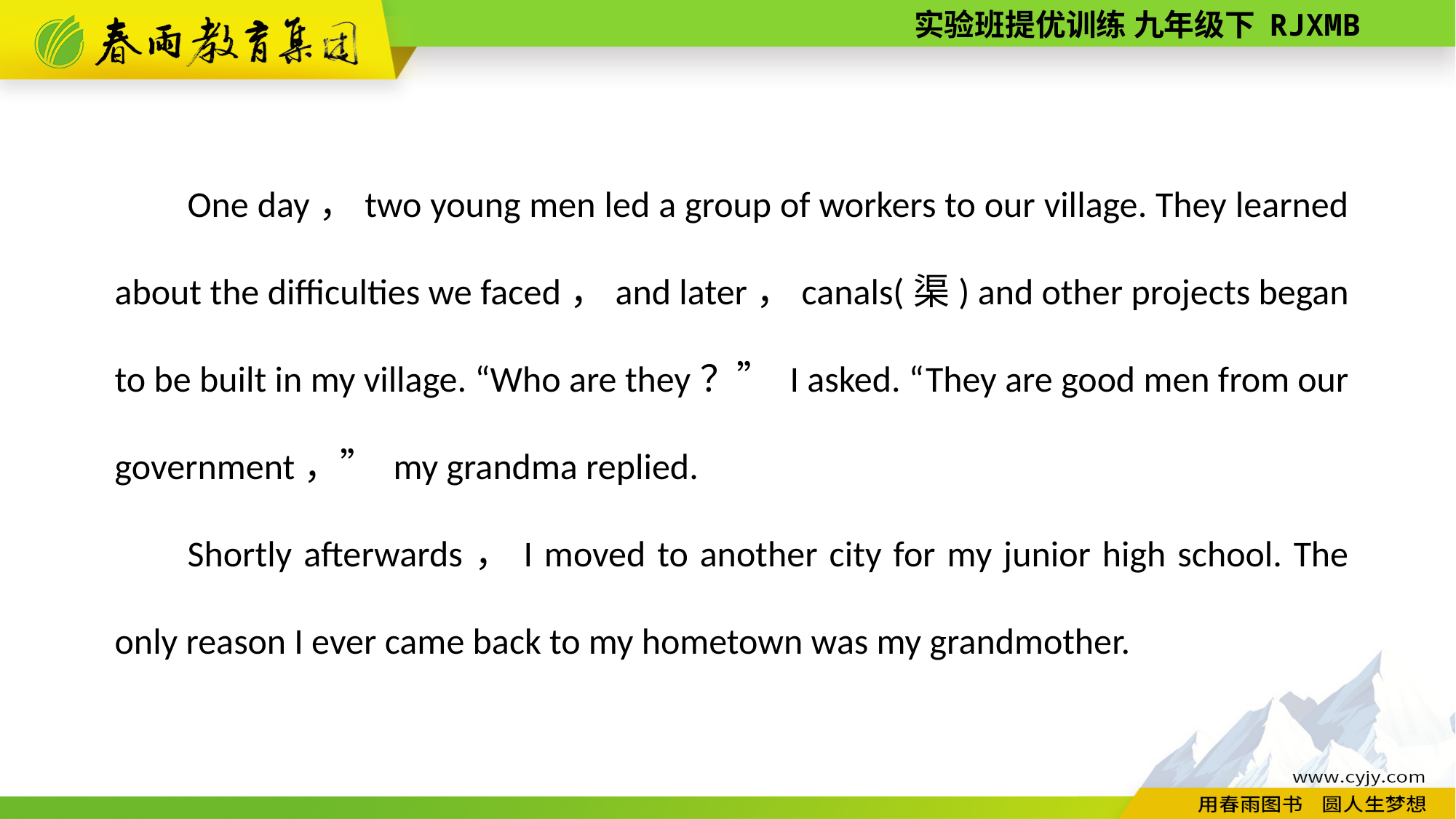

One day，two young men led a group of workers to our village. They learned about the difficulties we faced，and later，canals(渠) and other projects began to be built in my village. “Who are they？” I asked. “They are good men from our government，” my grandma replied.
Shortly afterwards，I moved to another city for my junior high school. The only reason I ever came back to my hometown was my grandmother.